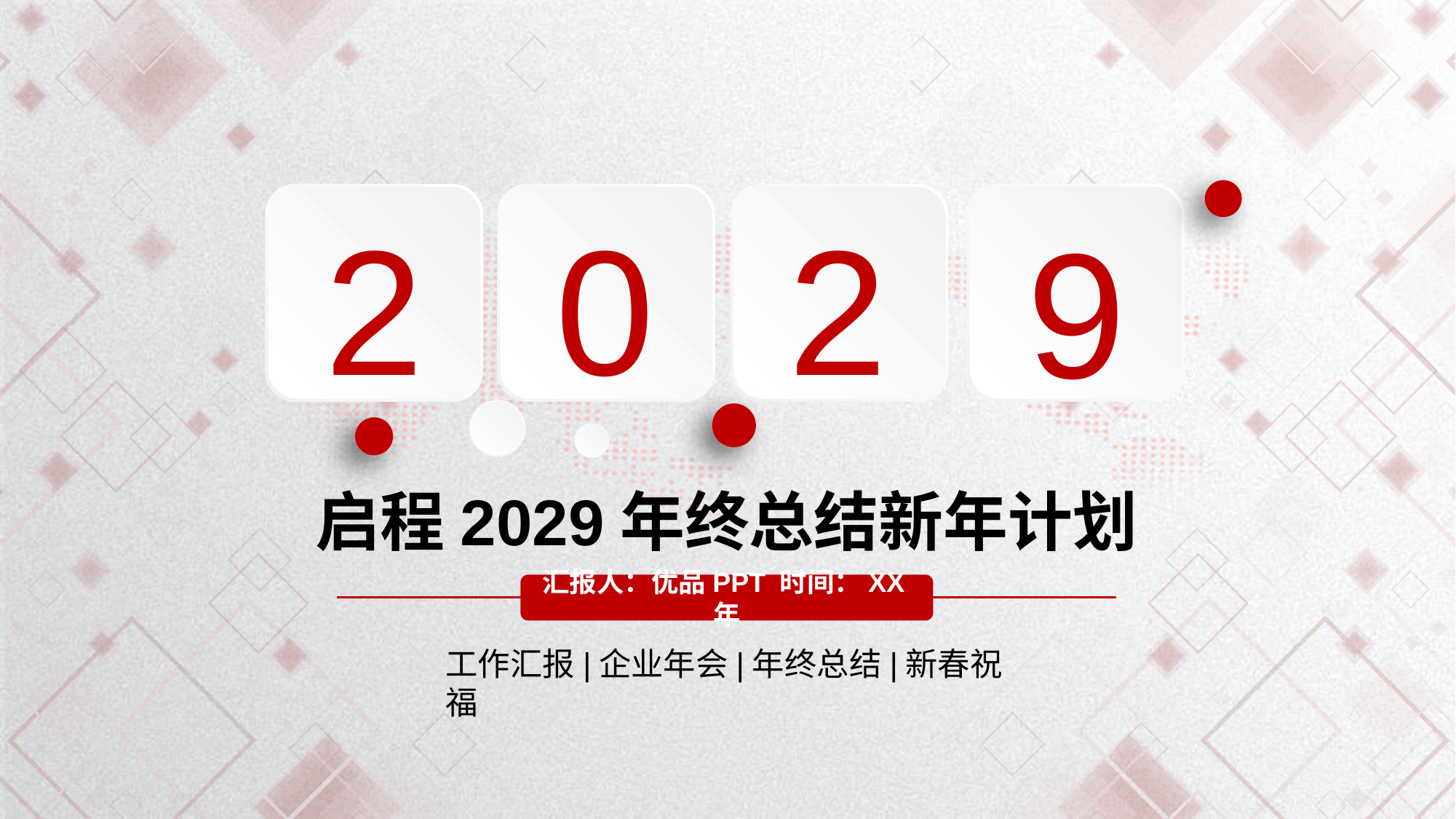

2
0
2
9

启程2029年终总结新年计划
汇报人：优品PPT 时间：XX年
工作汇报|企业年会|年终总结|新春祝福